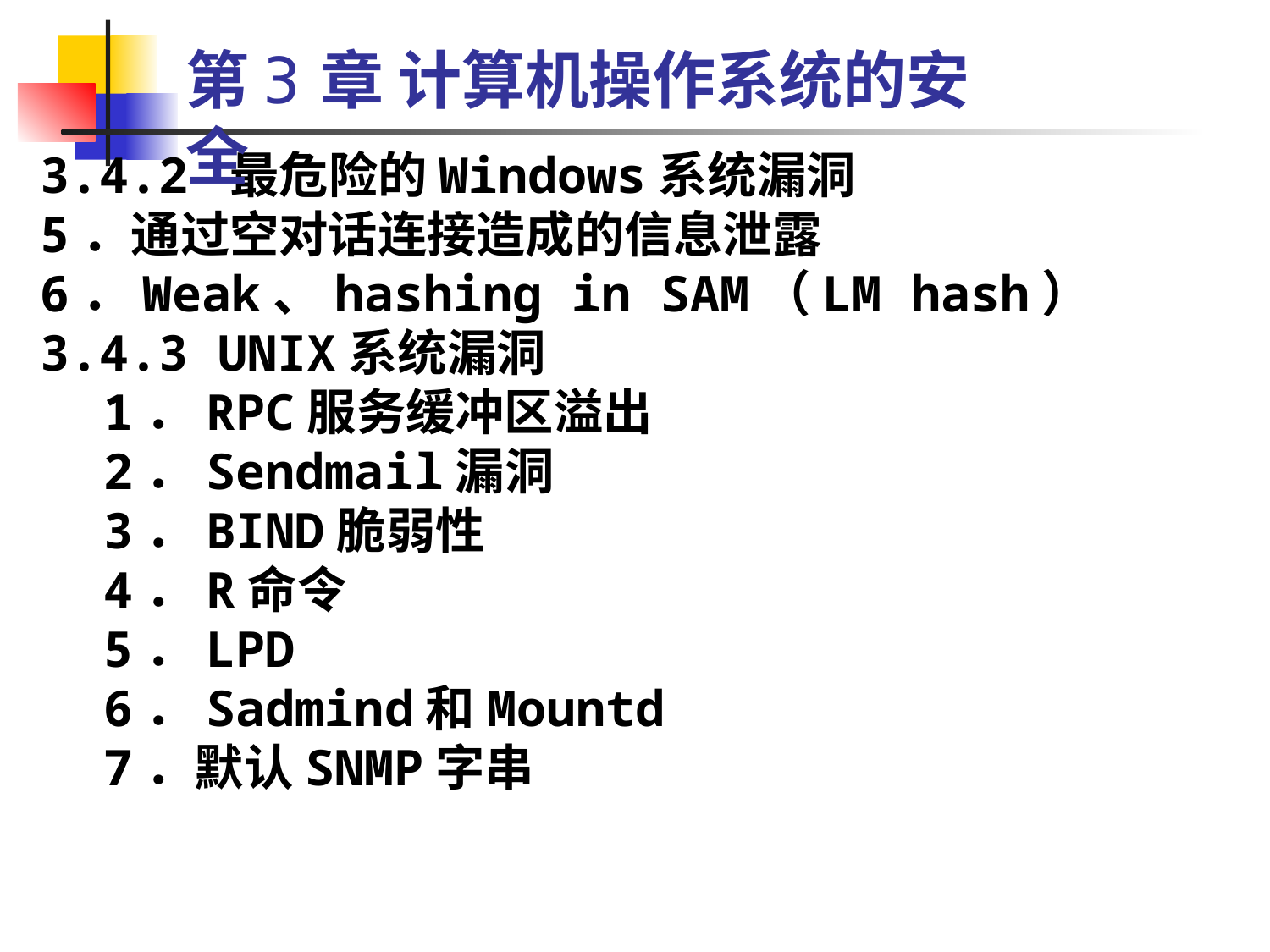

第3章 计算机操作系统的安全
3.4.2 最危险的Windows系统漏洞
5．通过空对话连接造成的信息泄露
6．Weak、hashing in SAM（LM hash）
3.4.3 UNIX系统漏洞
1．RPC服务缓冲区溢出
2．Sendmail漏洞
3．BIND脆弱性
4．R命令
5．LPD
6．Sadmind和Mountd
7．默认SNMP字串